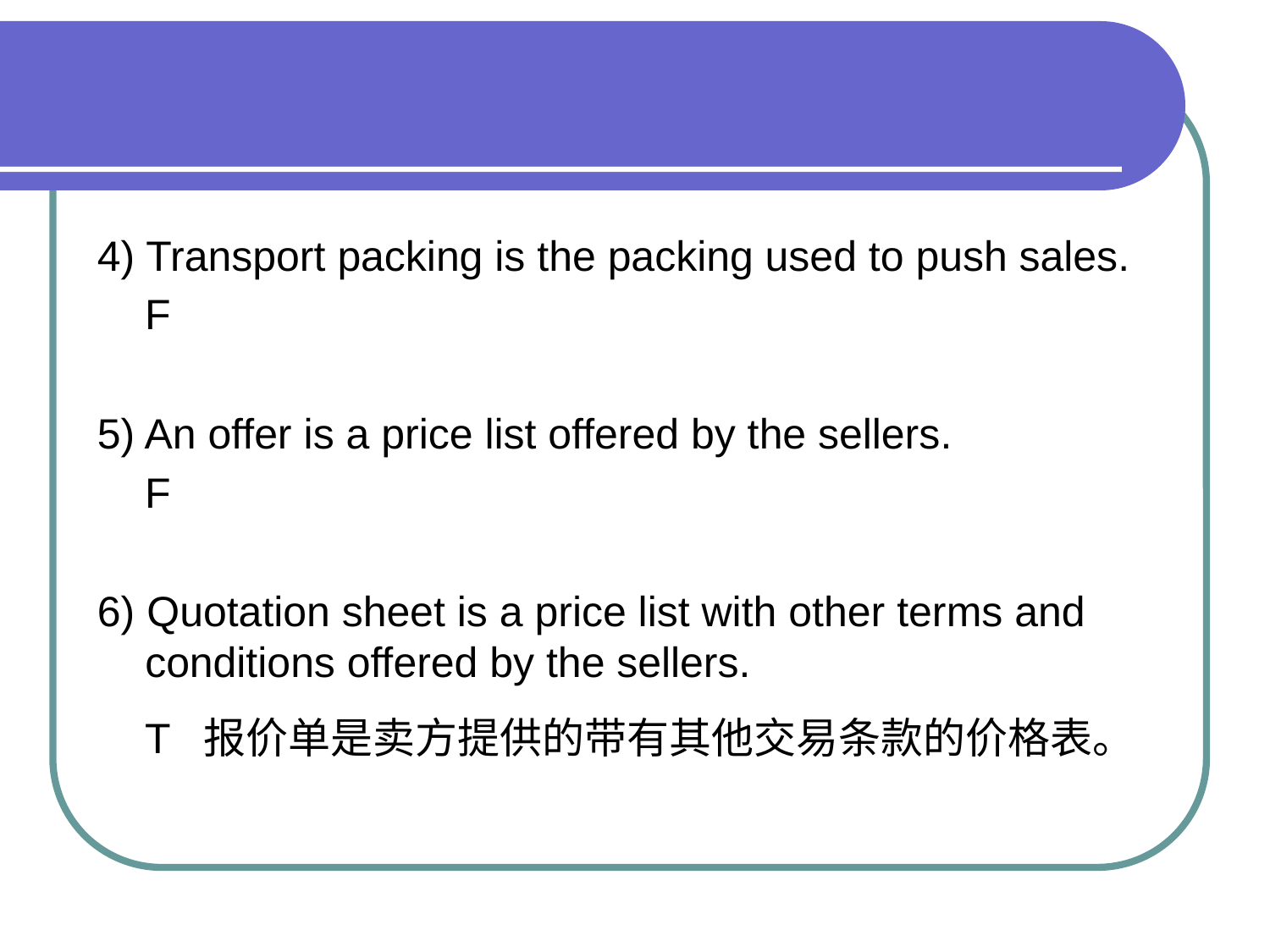

#
4) Transport packing is the packing used to push sales.
    F

5) An offer is a price list offered by the sellers.
    F

6) Quotation sheet is a price list with other terms and conditions offered by the sellers.
    T  报价单是卖方提供的带有其他交易条款的价格表。